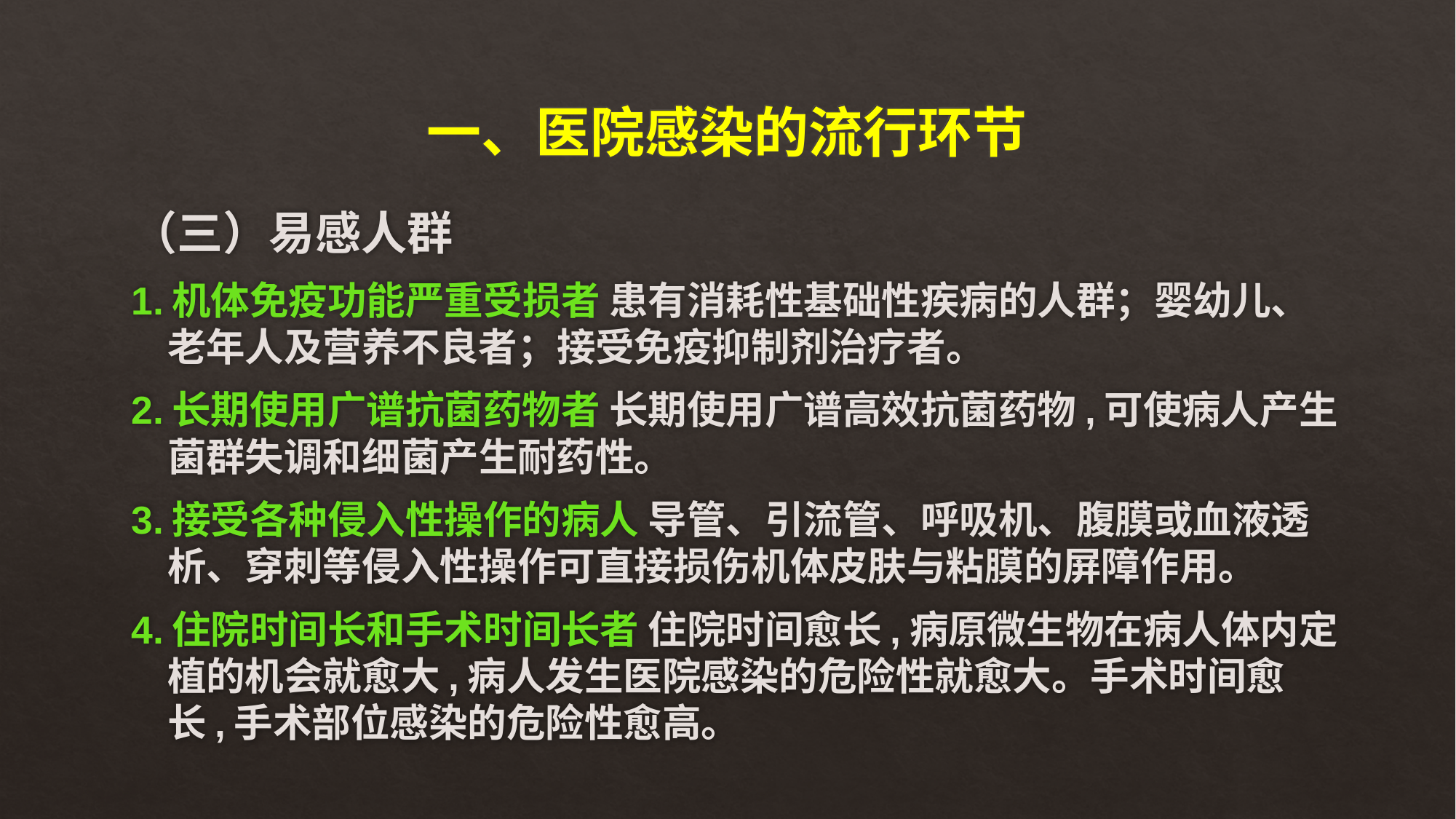

# 一、医院感染的流行环节
（三）易感人群
1.机体免疫功能严重受损者 患有消耗性基础性疾病的人群；婴幼儿、老年人及营养不良者；接受免疫抑制剂治疗者。
2.长期使用广谱抗菌药物者 长期使用广谱高效抗菌药物,可使病人产生菌群失调和细菌产生耐药性。
3.接受各种侵入性操作的病人 导管、引流管、呼吸机、腹膜或血液透析、穿刺等侵入性操作可直接损伤机体皮肤与粘膜的屏障作用。
4.住院时间长和手术时间长者 住院时间愈长,病原微生物在病人体内定植的机会就愈大,病人发生医院感染的危险性就愈大。手术时间愈长,手术部位感染的危险性愈高。